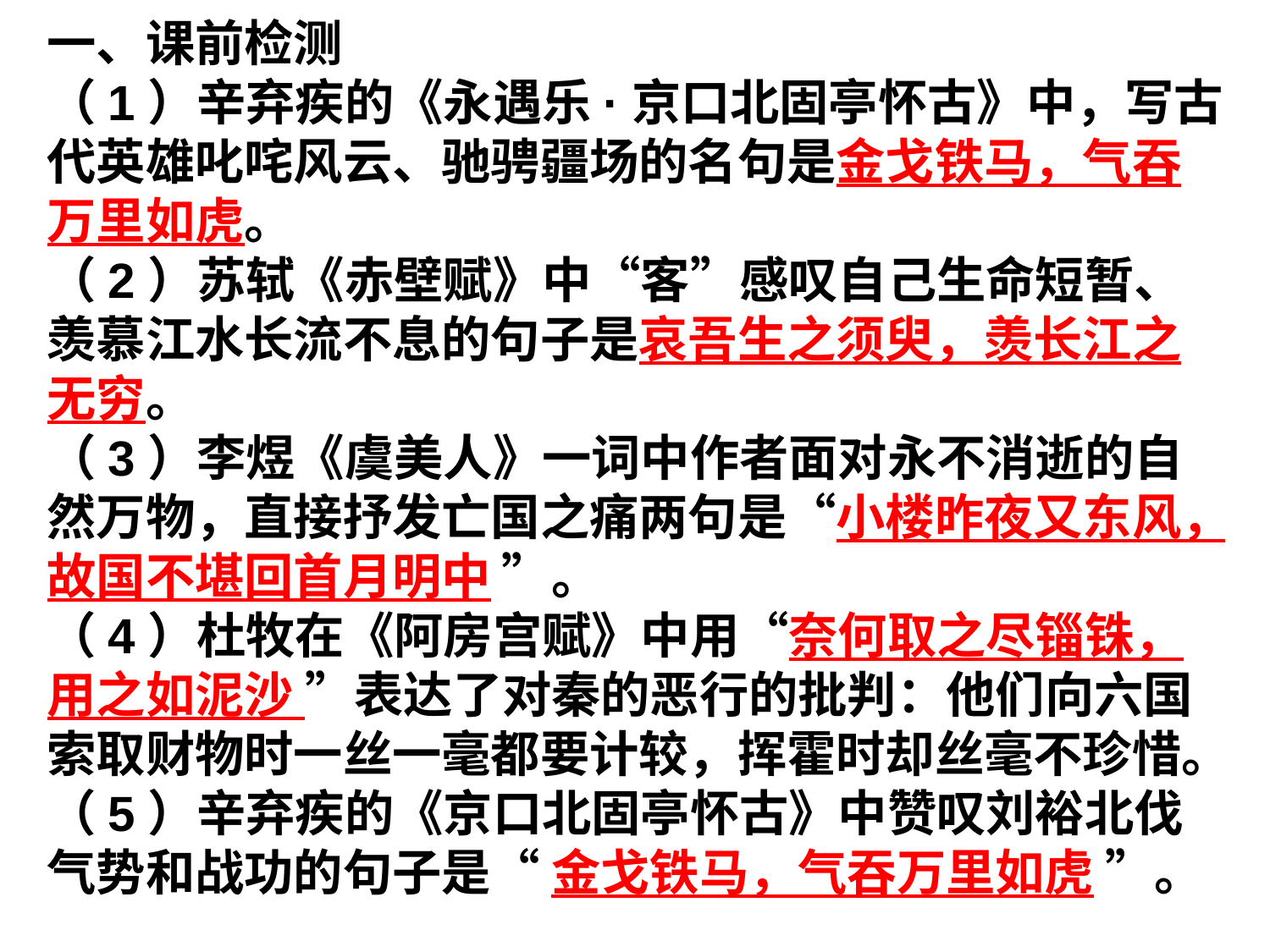

一、课前检测
（1）辛弃疾的《永遇乐·京口北固亭怀古》中，写古代英雄叱咤风云、驰骋疆场的名句是金戈铁马，气吞万里如虎。
（2）苏轼《赤壁赋》中“客”感叹自己生命短暂、羡慕江水长流不息的句子是哀吾生之须臾，羡长江之无穷。
（3）李煜《虞美人》一词中作者面对永不消逝的自然万物，直接抒发亡国之痛两句是“小楼昨夜又东风，故国不堪回首月明中 ”。
（4）杜牧在《阿房宫赋》中用“奈何取之尽锱铢，用之如泥沙 ”表达了对秦的恶行的批判：他们向六国索取财物时一丝一毫都要计较，挥霍时却丝毫不珍惜。
（5）辛弃疾的《京口北固亭怀古》中赞叹刘裕北伐气势和战功的句子是“ 金戈铁马，气吞万里如虎 ”。